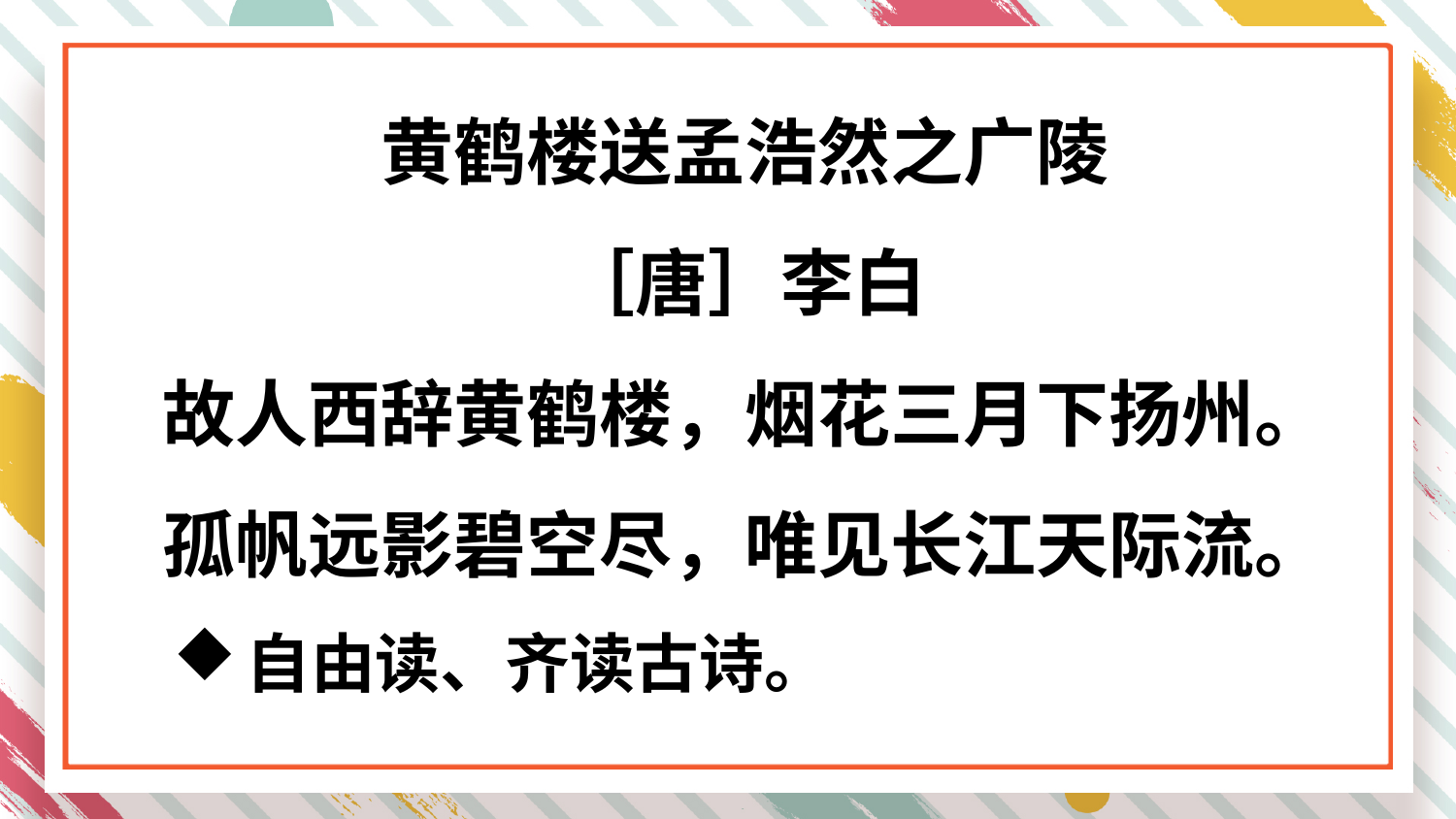

黄鹤楼送孟浩然之广陵
［唐］李白
故人西辞黄鹤楼，烟花三月下扬州。
孤帆远影碧空尽，唯见长江天际流。
自由读、齐读古诗。